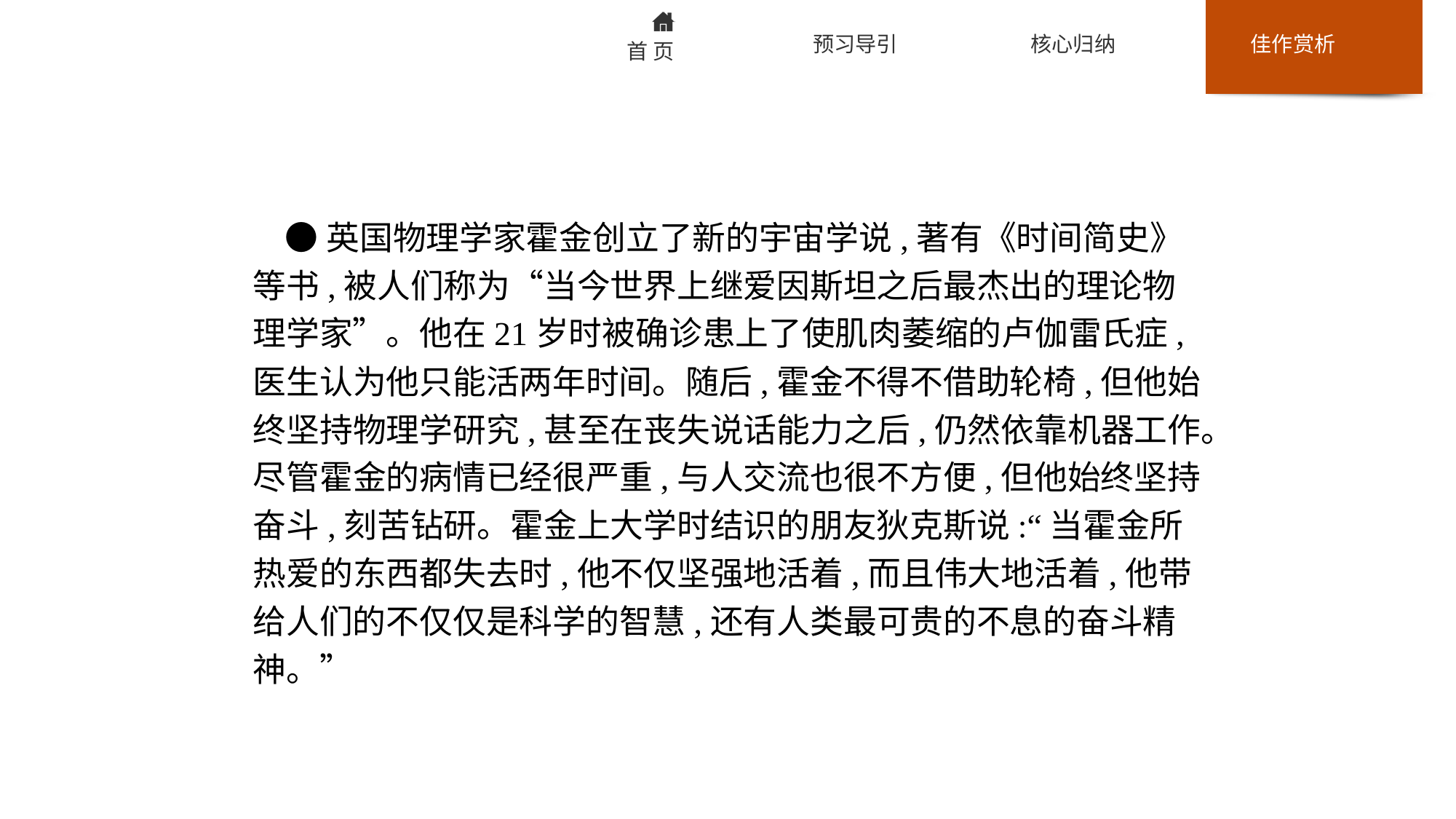

●英国物理学家霍金创立了新的宇宙学说,著有《时间简史》等书,被人们称为“当今世界上继爱因斯坦之后最杰出的理论物理学家”。他在21岁时被确诊患上了使肌肉萎缩的卢伽雷氏症,医生认为他只能活两年时间。随后,霍金不得不借助轮椅,但他始终坚持物理学研究,甚至在丧失说话能力之后,仍然依靠机器工作。尽管霍金的病情已经很严重,与人交流也很不方便,但他始终坚持奋斗,刻苦钻研。霍金上大学时结识的朋友狄克斯说:“当霍金所热爱的东西都失去时,他不仅坚强地活着,而且伟大地活着,他带给人们的不仅仅是科学的智慧,还有人类最可贵的不息的奋斗精神。”